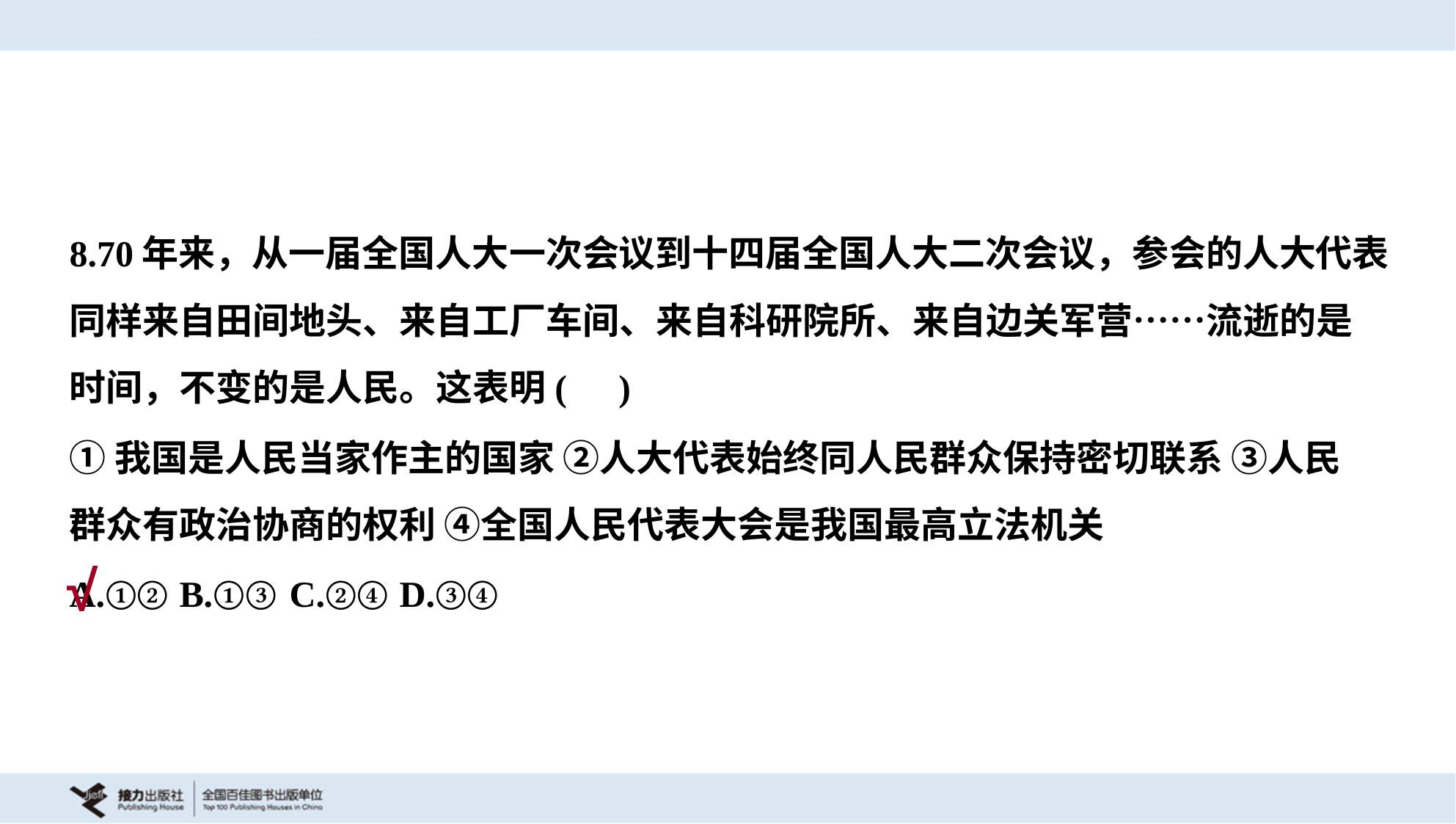

8.70年来，从一届全国人大一次会议到十四届全国人大二次会议，参会的人大代表
同样来自田间地头、来自工厂车间、来自科研院所、来自边关军营……流逝的是
时间，不变的是人民。这表明(     )
①我国是人民当家作主的国家 ②人大代表始终同人民群众保持密切联系 ③人民
群众有政治协商的权利 ④全国人民代表大会是我国最高立法机关
A.①②	B.①③	C.②④	D.③④
√